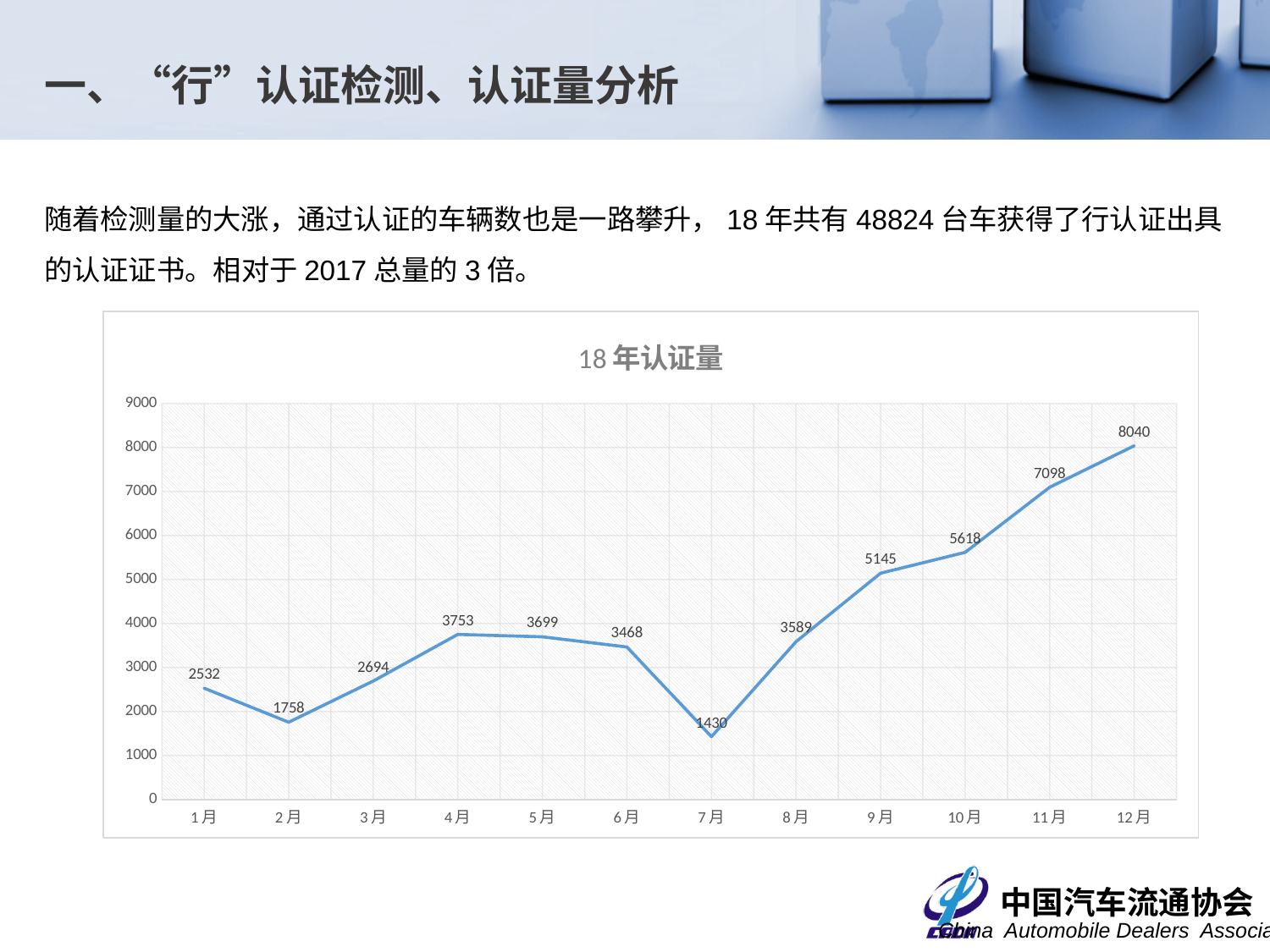

一、“行”认证检测、认证量分析
随着检测量的大涨，通过认证的车辆数也是一路攀升，18年共有48824台车获得了行认证出具的认证证书。相对于2017总量的3倍。

### Chart: 18年认证量

| Category | 认证量 |
|---|---|
| 1月 | 2532.0 |
| 2月 | 1758.0 |
| 3月 | 2694.0 |
| 4月 | 3753.0 |
| 5月 | 3699.0 |
| 6月 | 3468.0 |
| 7月 | 1430.0 |
| 8月 | 3589.0 |
| 9月 | 5145.0 |
| 10月 | 5618.0 |
| 11月 | 7098.0 |
| 12月 | 8040.0 |